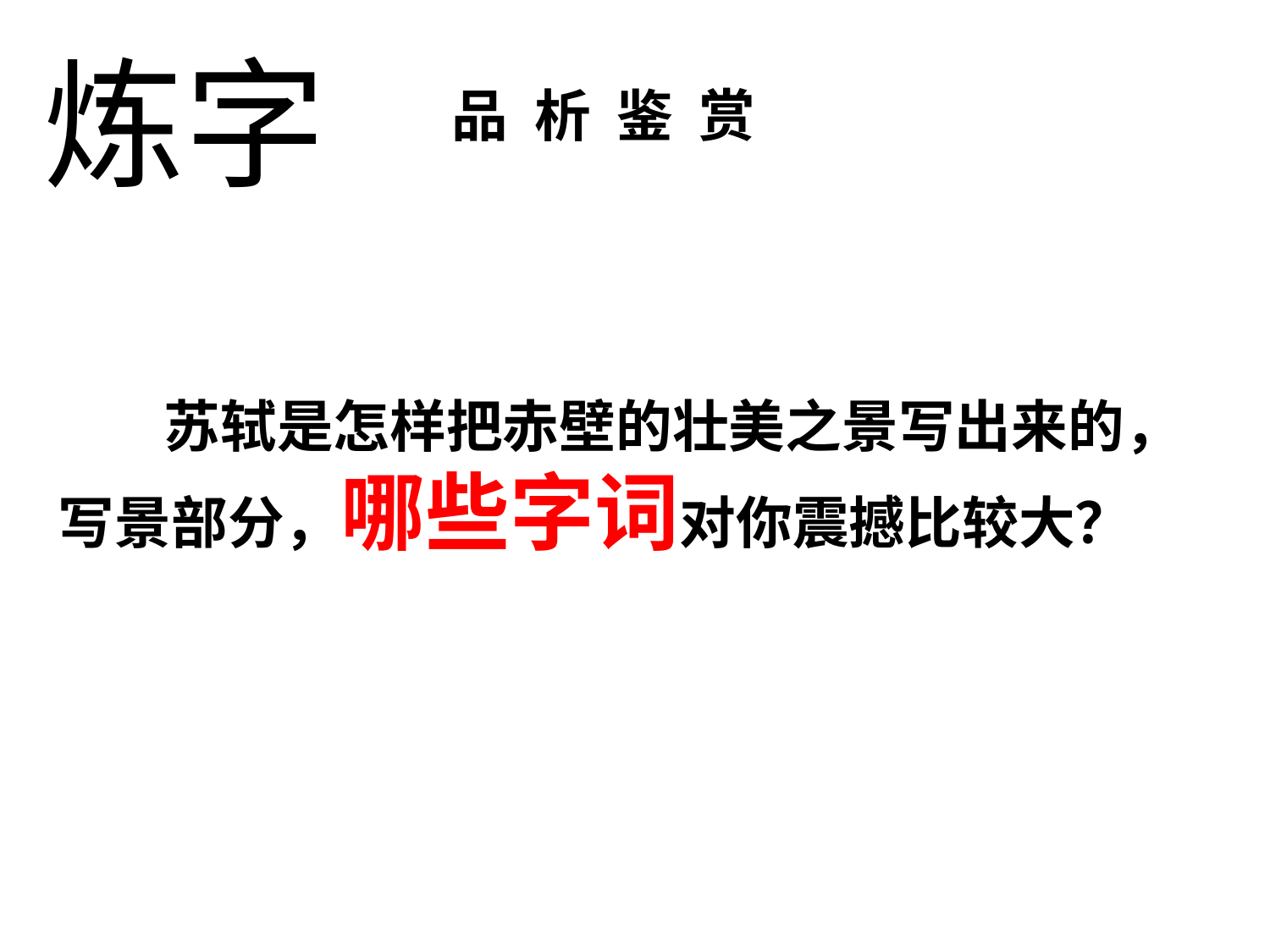

炼字
品  析  鉴  赏
          苏轼是怎样把赤壁的壮美之景写出来的，写景部分，哪些字词对你震撼比较大？